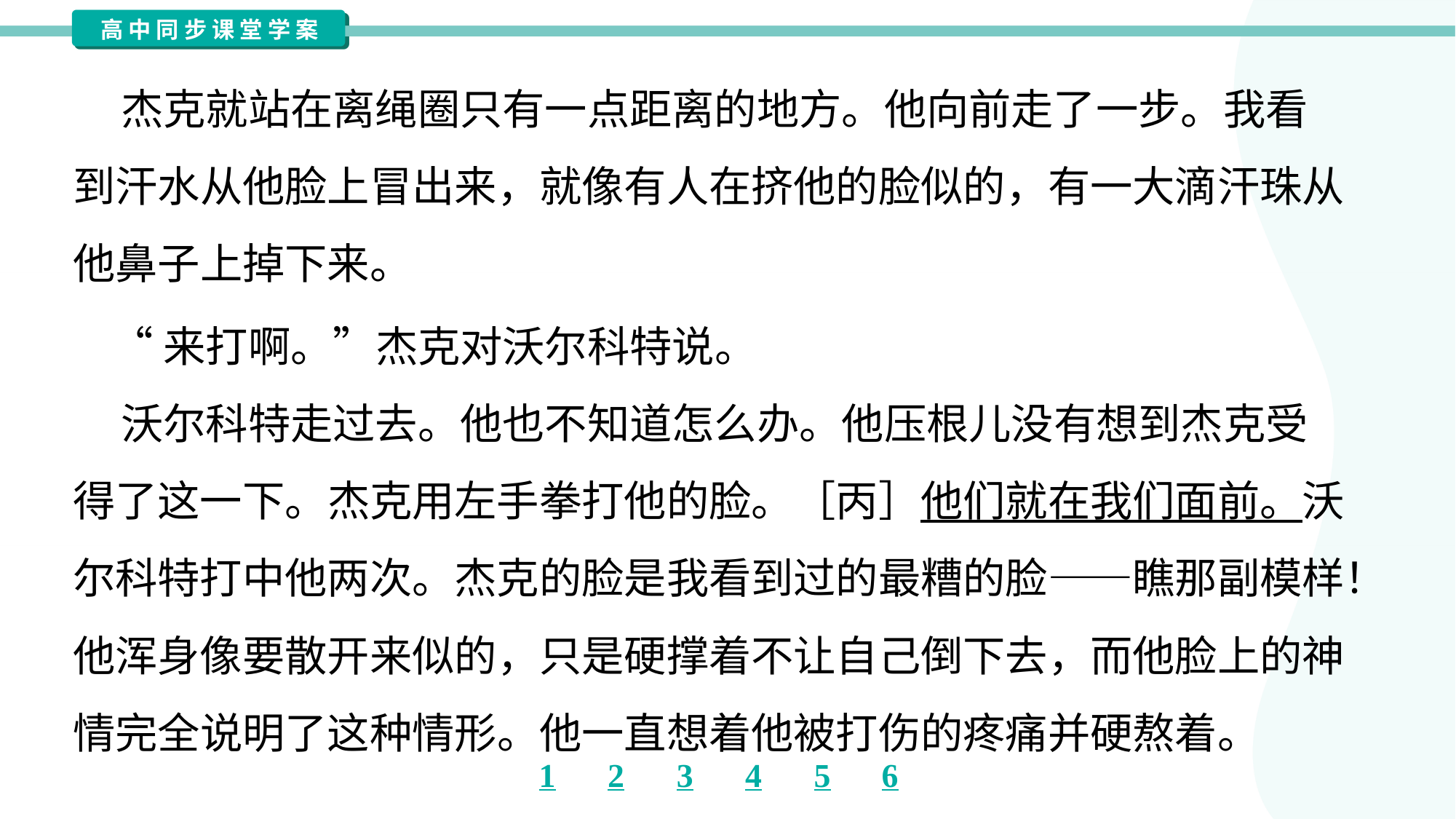

杰克就站在离绳圈只有一点距离的地方。他向前走了一步。我看
到汗水从他脸上冒出来，就像有人在挤他的脸似的，有一大滴汗珠从
他鼻子上掉下来。
    “来打啊。”杰克对沃尔科特说。
    沃尔科特走过去。他也不知道怎么办。他压根儿没有想到杰克受
得了这一下。杰克用左手拳打他的脸。［丙］他们就在我们面前。沃
尔科特打中他两次。杰克的脸是我看到过的最糟的脸——瞧那副模样！
他浑身像要散开来似的，只是硬撑着不让自己倒下去，而他脸上的神
情完全说明了这种情形。他一直想着他被打伤的疼痛并硬熬着。